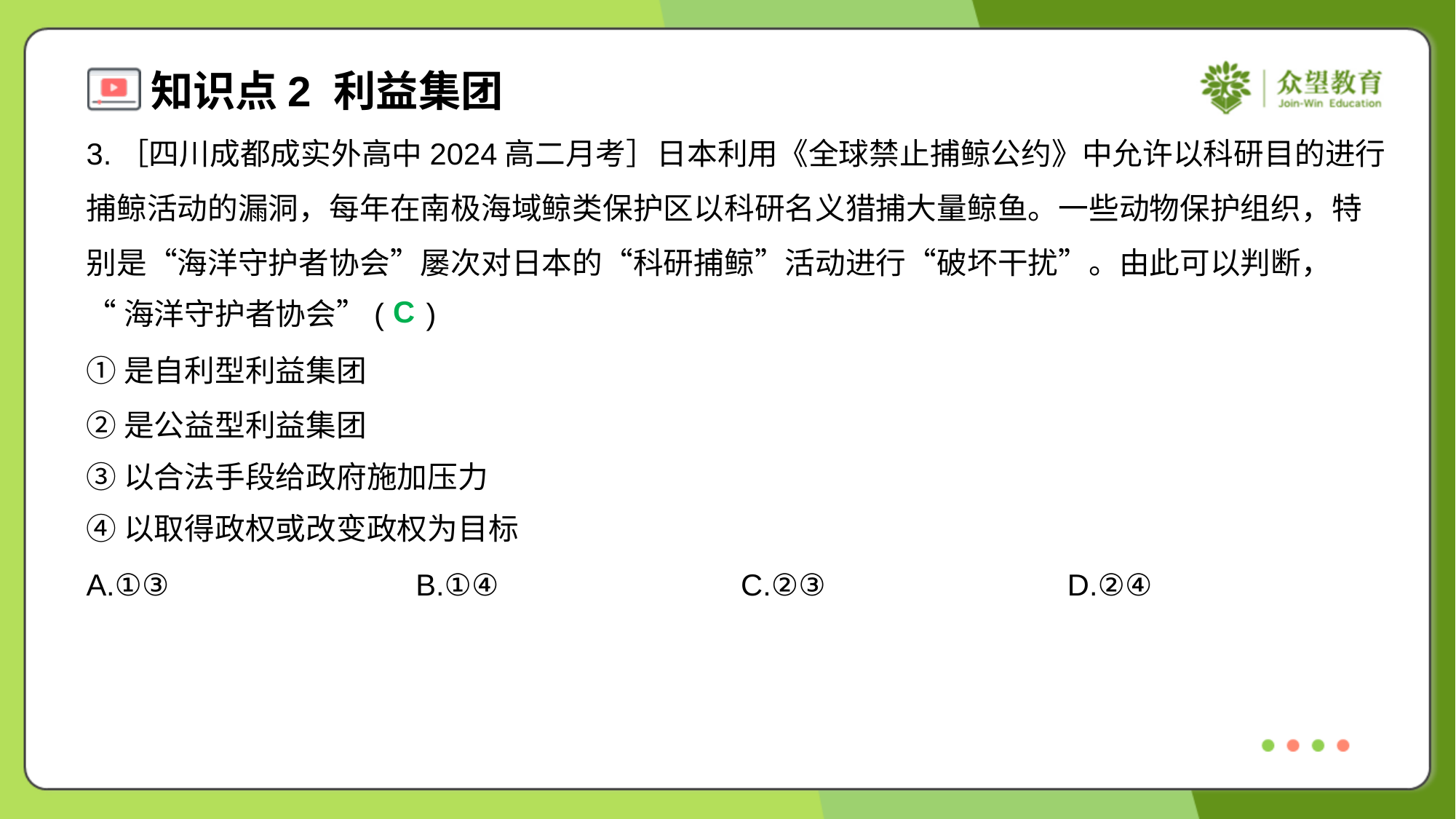

3.［四川成都成实外高中2024高二月考］日本利用《全球禁止捕鲸公约》中允许以科研目的进行
捕鲸活动的漏洞，每年在南极海域鲸类保护区以科研名义猎捕大量鲸鱼。一些动物保护组织，特
别是“海洋守护者协会”屡次对日本的“科研捕鲸”活动进行“破坏干扰”。由此可以判断，
“海洋守护者协会”(     )
C
①是自利型利益集团
②是公益型利益集团
③以合法手段给政府施加压力
④以取得政权或改变政权为目标
A.①③	B.①④	C.②③	D.②④